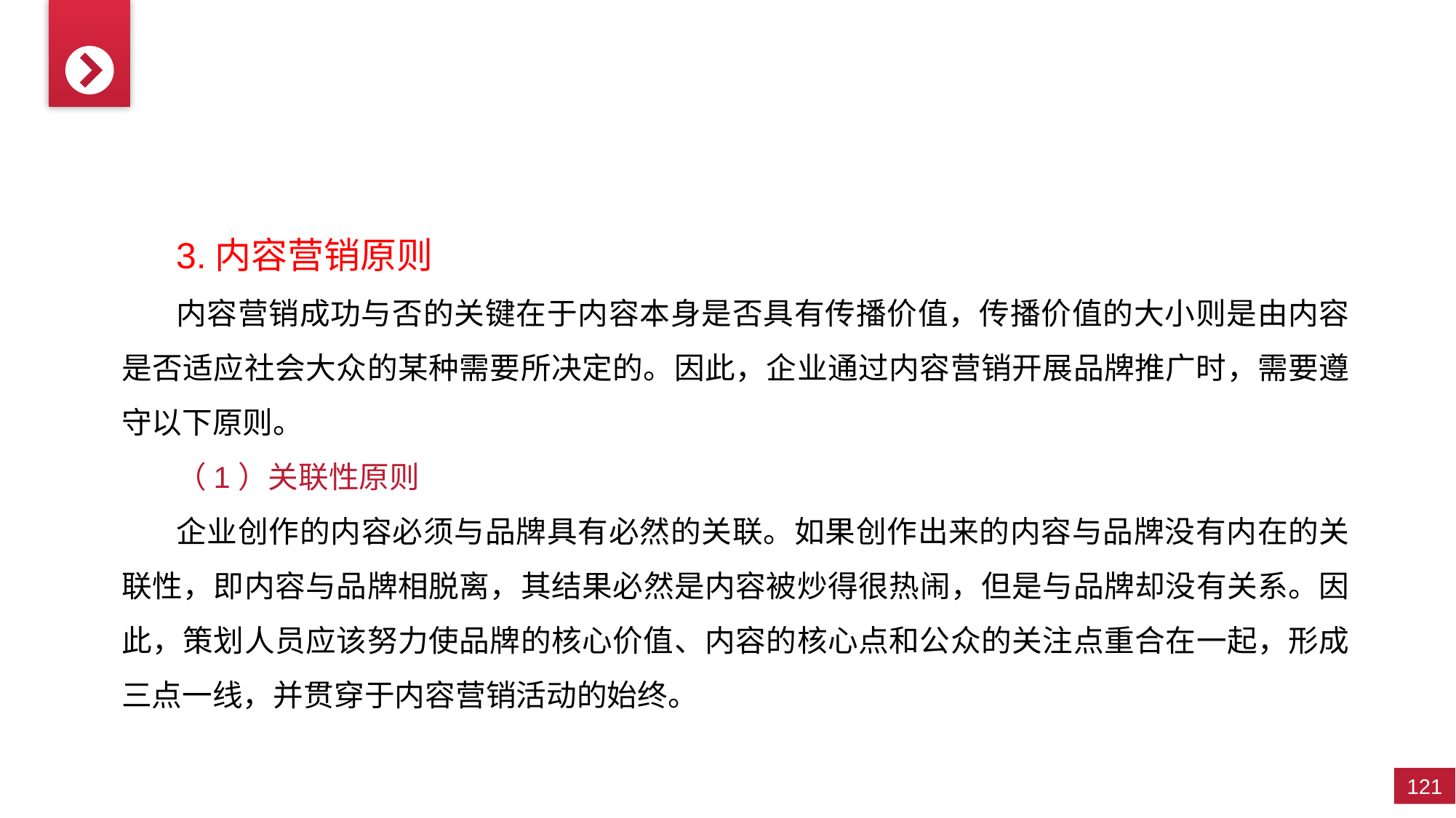

3.内容营销原则
内容营销成功与否的关键在于内容本身是否具有传播价值，传播价值的大小则是由内容是否适应社会大众的某种需要所决定的。因此，企业通过内容营销开展品牌推广时，需要遵守以下原则。
（1）关联性原则
企业创作的内容必须与品牌具有必然的关联。如果创作出来的内容与品牌没有内在的关联性，即内容与品牌相脱离，其结果必然是内容被炒得很热闹，但是与品牌却没有关系。因此，策划人员应该努力使品牌的核心价值、内容的核心点和公众的关注点重合在一起，形成三点一线，并贯穿于内容营销活动的始终。